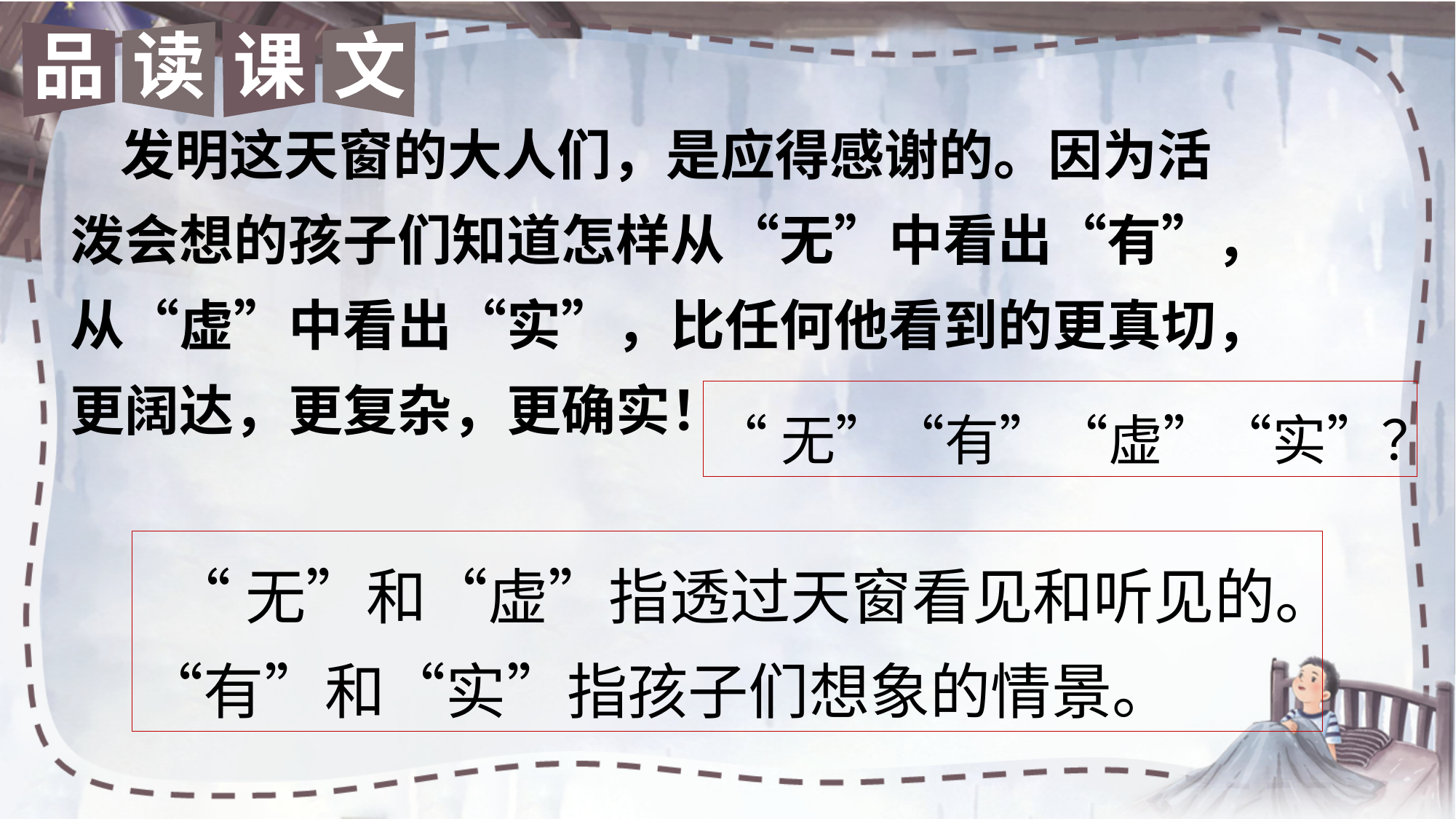

品
读
课
文
   发明这天窗的大人们，是应得感谢的。因为活泼会想的孩子们知道怎样从“无”中看出“有”，从“虚”中看出“实”，比任何他看到的更真切，更阔达，更复杂，更确实！
“无”“有”“虚”“实”？
  “无”和“虚”指透过天窗看见和听见的。“有”和“实”指孩子们想象的情景。